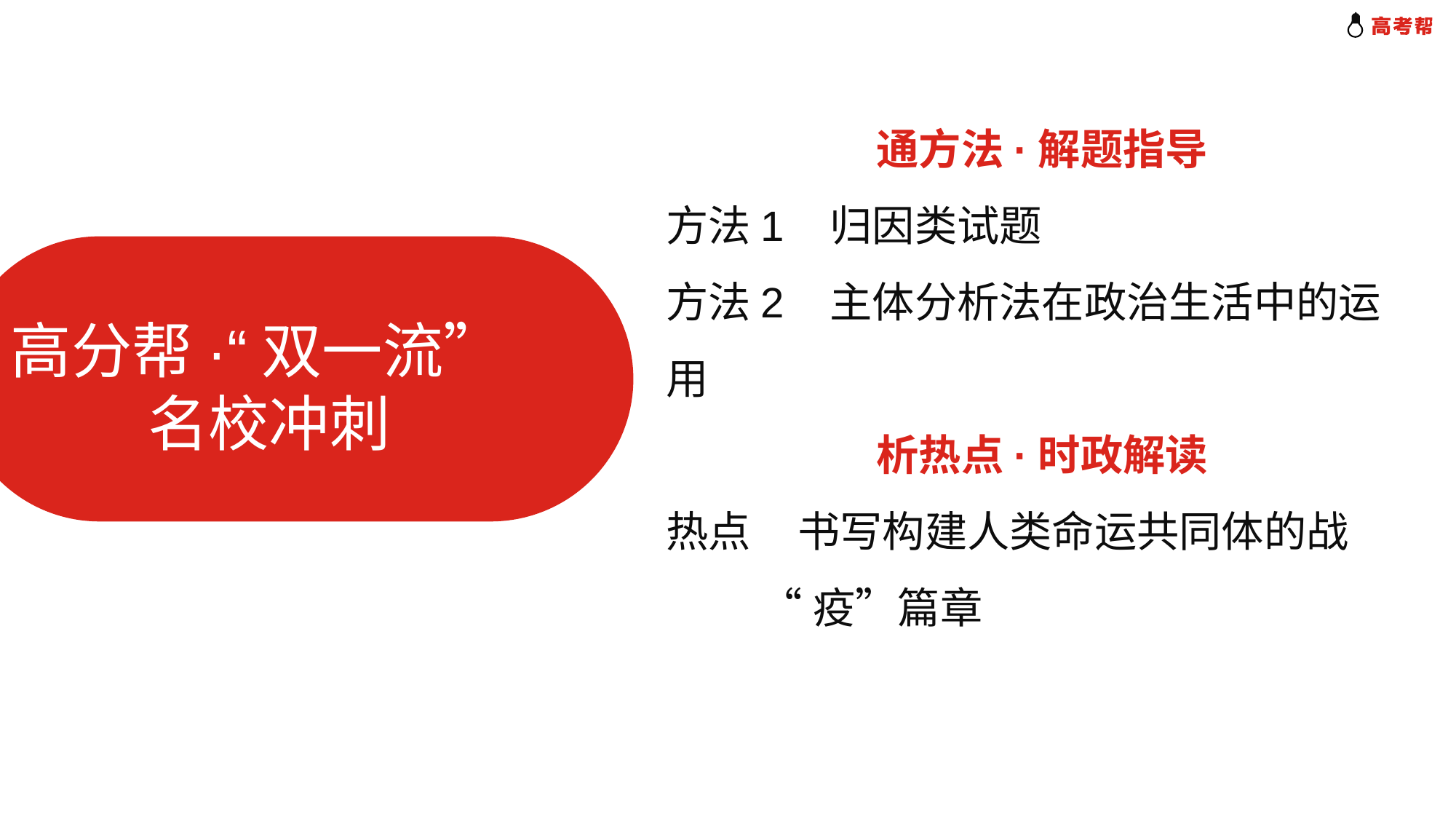

通方法·解题指导
方法1   归因类试题
方法2   主体分析法在政治生活中的运用
析热点·时政解读
热点     书写构建人类命运共同体的战
          “疫”篇章
高分帮·“双一流”
         名校冲刺